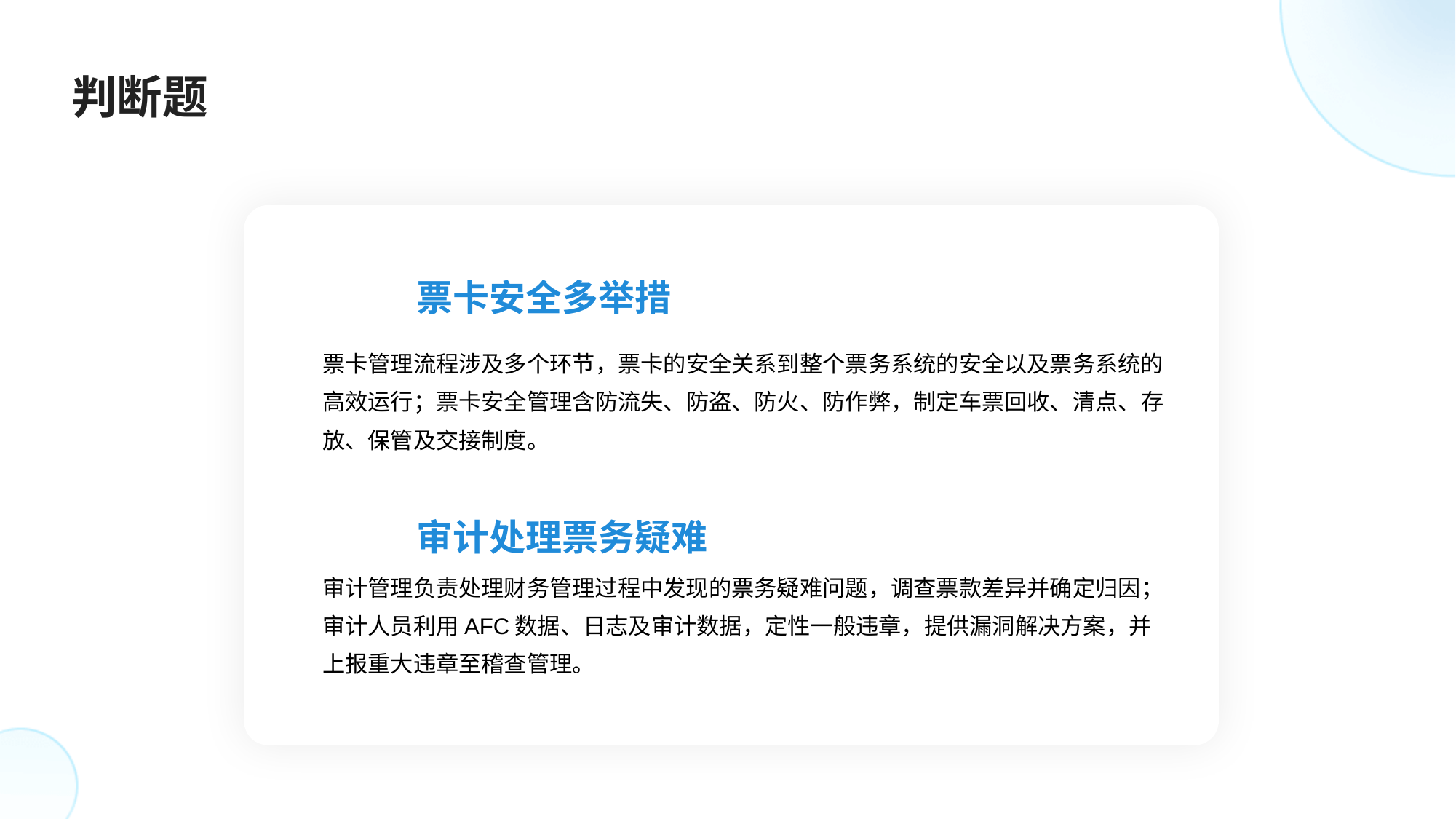

判断题

票卡安全多举措
票卡管理流程涉及多个环节，票卡的安全关系到整个票务系统的安全以及票务系统的高效运行；票卡安全管理含防流失、防盗、防火、防作弊，制定车票回收、清点、存放、保管及交接制度。
审计处理票务疑难
审计管理负责处理财务管理过程中发现的票务疑难问题，调查票款差异并确定归因；审计人员利用AFC数据、日志及审计数据，定性一般违章，提供漏洞解决方案，并上报重大违章至稽查管理。